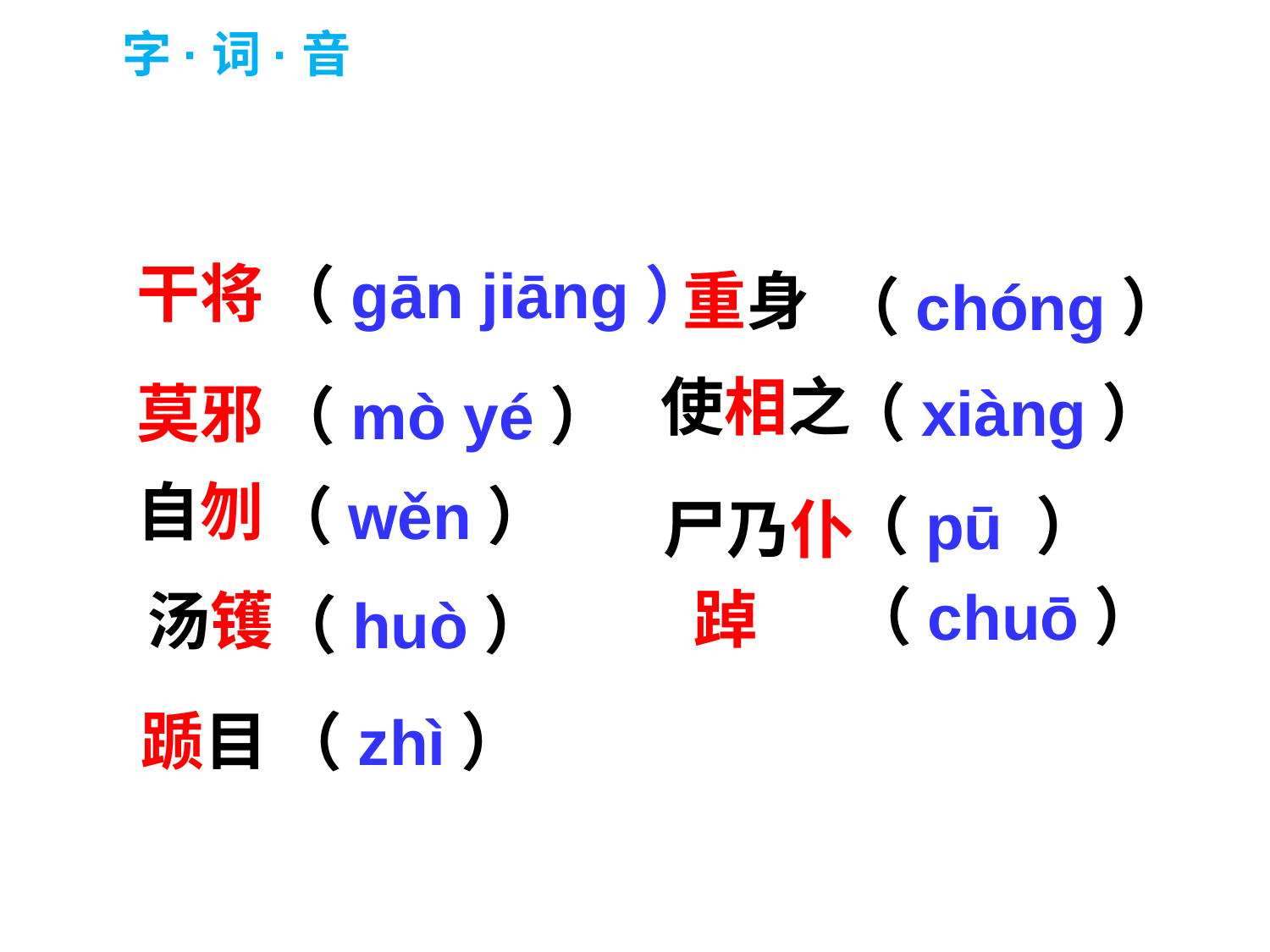

字·词·音
干将
（gān jiāng）
重身
（chóng）
使相之
（xiàng）
莫邪
（mò yé）
自刎
（wěn）
（pū ）
尸乃仆
（chuō）
踔
汤镬
（huò）
踬目
（zhì）